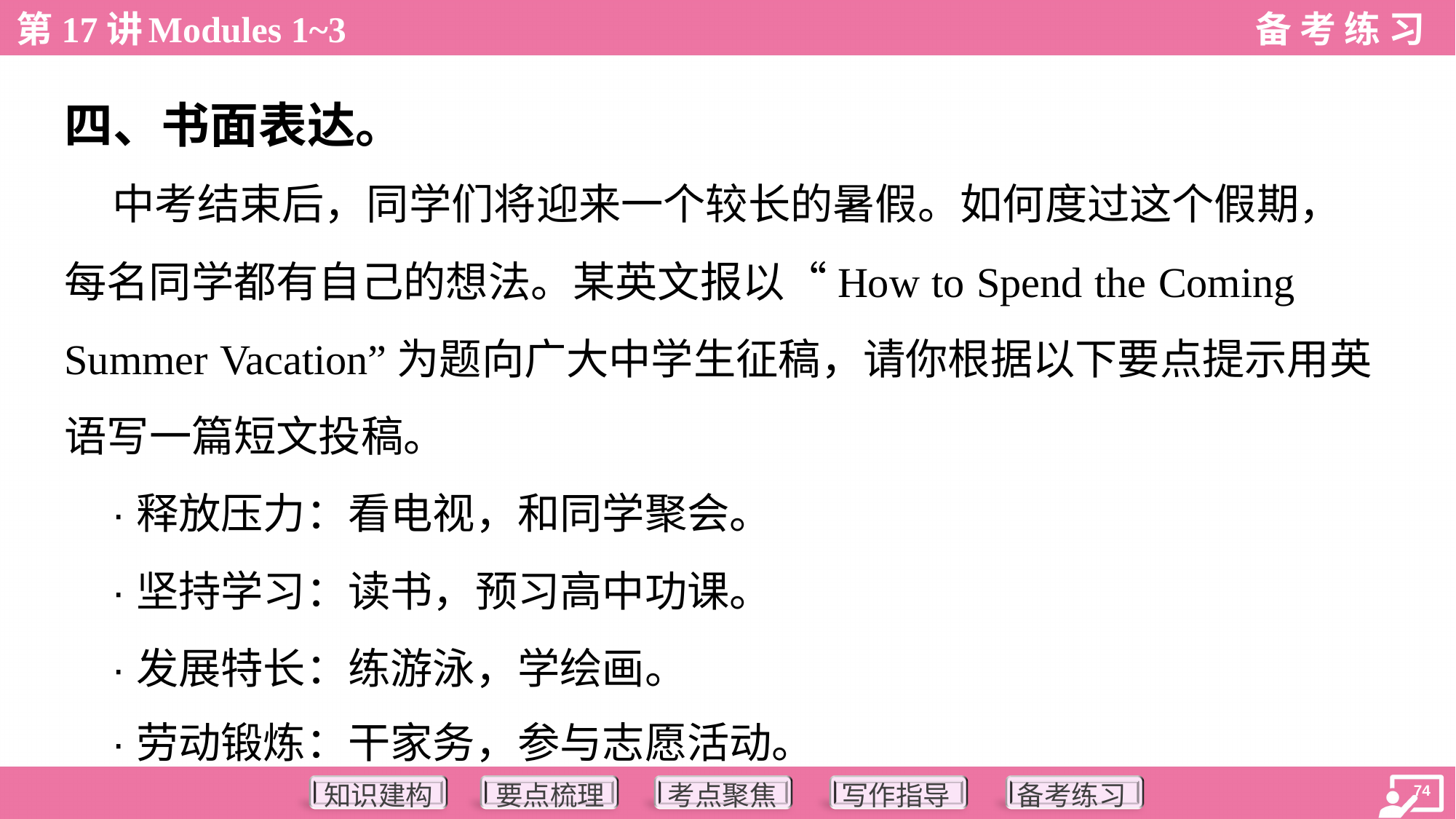

四、书面表达。
    中考结束后，同学们将迎来一个较长的暑假。如何度过这个假期，
每名同学都有自己的想法。某英文报以“How to Spend the Coming
Summer Vacation”为题向广大中学生征稿，请你根据以下要点提示用英
语写一篇短文投稿。
    ·释放压力：看电视，和同学聚会。
    ·坚持学习：读书，预习高中功课。
    ·发展特长：练游泳，学绘画。
    ·劳动锻炼：干家务，参与志愿活动。